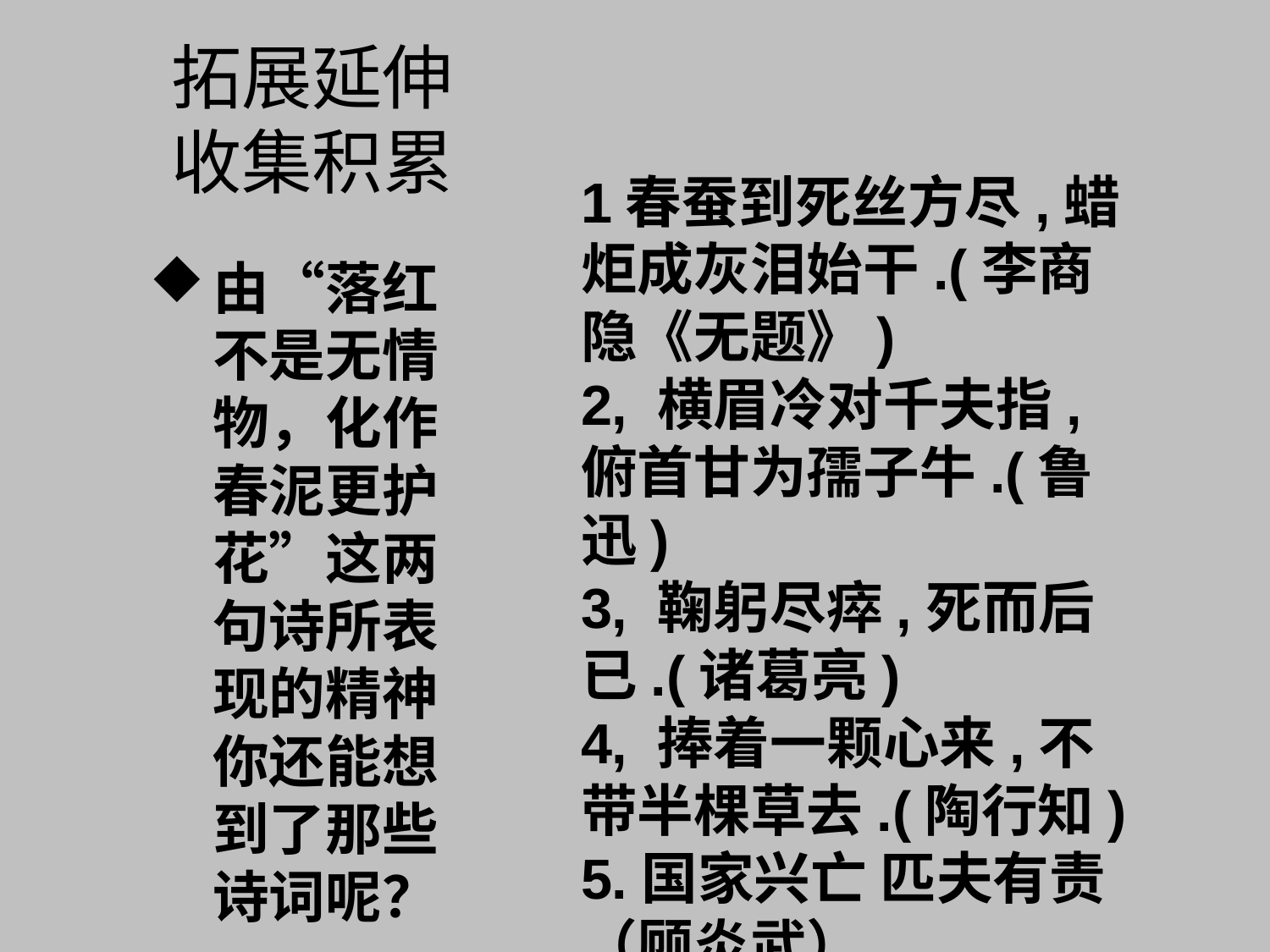

拓展延伸
收集积累
1春蚕到死丝方尽,蜡炬成灰泪始干.(李商隐《无题》)
2, 横眉冷对千夫指,俯首甘为孺子牛.(鲁迅)
3, 鞠躬尽瘁,死而后已.(诸葛亮)
4, 捧着一颗心来,不带半棵草去.(陶行知)
5.国家兴亡 匹夫有责（顾炎武）
由“落红不是无情物，化作春泥更护花”这两句诗所表现的精神你还能想到了那些诗词呢？